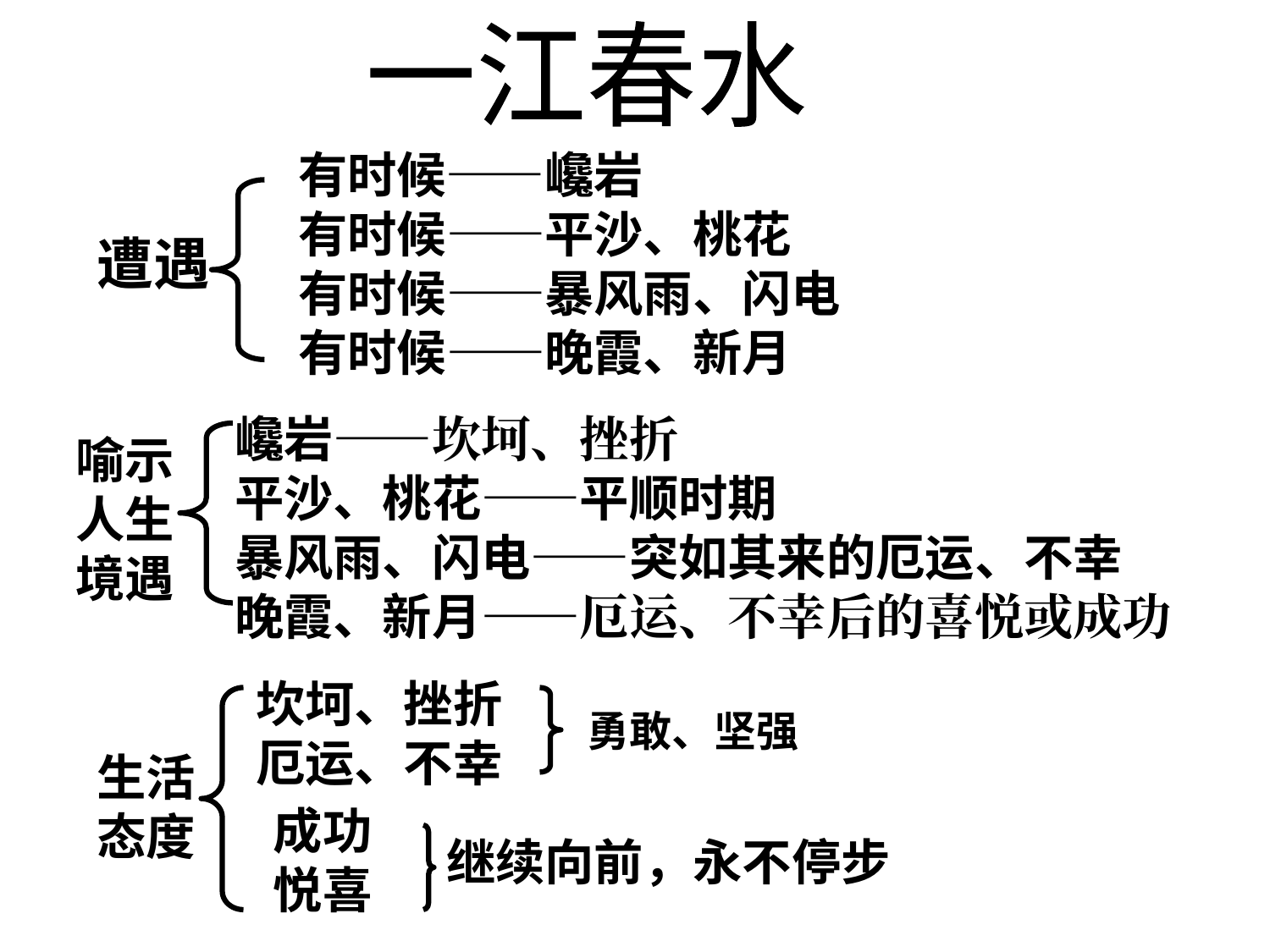

一江春水
有时候——巉岩
有时候——平沙、桃花
有时候——暴风雨、闪电
有时候——晚霞、新月

遭遇
巉岩——坎坷、挫折
平沙、桃花——平顺时期
暴风雨、闪电——突如其来的厄运、不幸
晚霞、新月——厄运、不幸后的喜悦或成功
喻示
人生
境遇

坎坷、挫折
厄运、不幸

勇敢、坚强
生活
态度
成功
悦喜

继续向前，永不停步